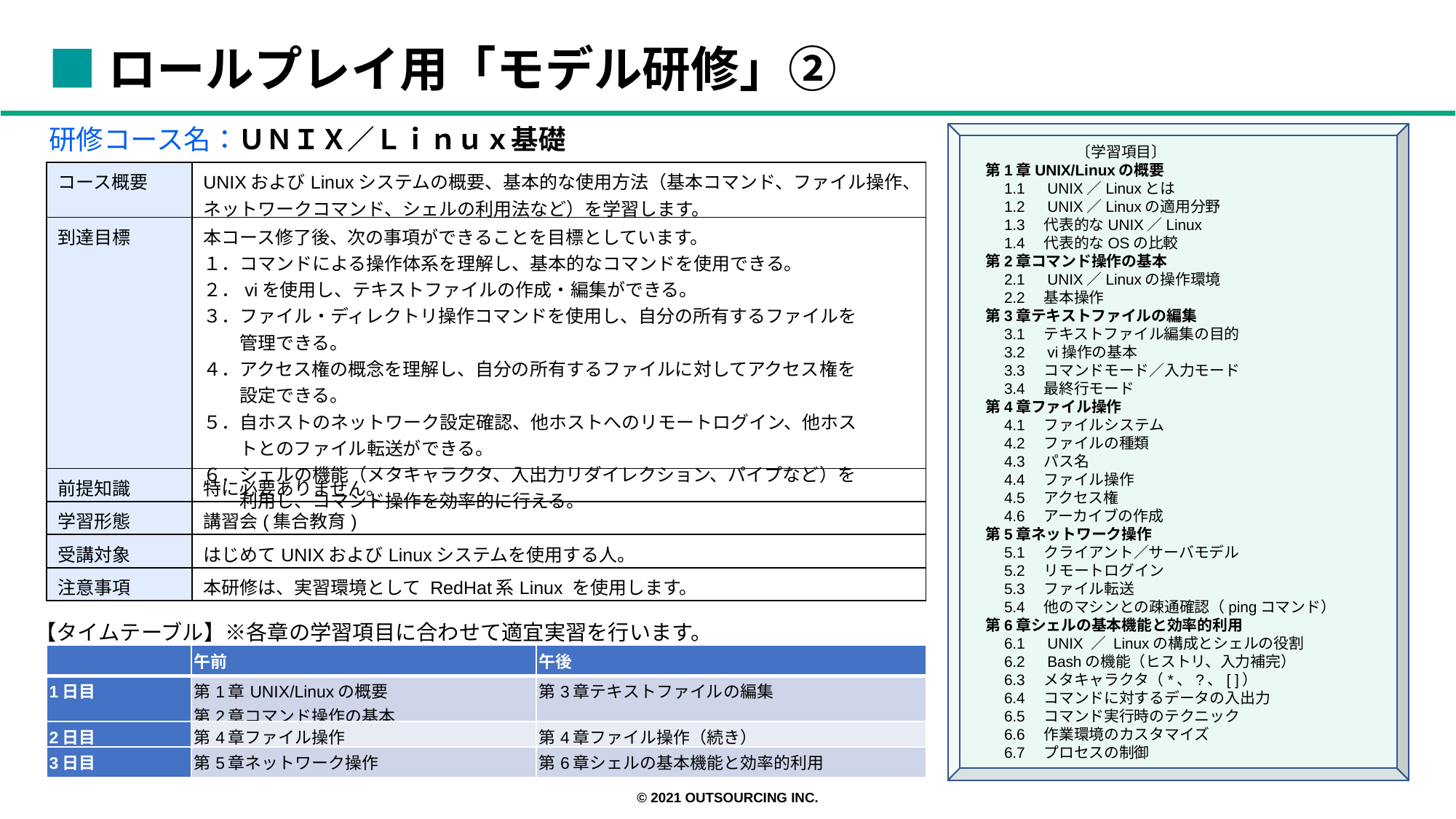

■ロールプレイ用「モデル研修」②
研修コース名：ＵＮＩＸ／Ｌｉｎｕｘ基礎
　　　　　　〔学習項目〕
第1章UNIX/Linuxの概要
　1.1　UNIX／Linuxとは
　1.2　UNIX／Linuxの適用分野
　1.3　代表的なUNIX／Linux
　1.4　代表的なOSの比較
第2章コマンド操作の基本
　2.1　UNIX／Linuxの操作環境
　2.2　基本操作
第3章テキストファイルの編集
　3.1　テキストファイル編集の目的
　3.2　vi操作の基本
　3.3　コマンドモード／入力モード
　3.4　最終行モード
第4章ファイル操作
　4.1　ファイルシステム
　4.2　ファイルの種類
　4.3　パス名
　4.4　ファイル操作
　4.5　アクセス権
　4.6　アーカイブの作成
第5章ネットワーク操作
　5.1　クライアント／サーバモデル
　5.2　リモートログイン
　5.3　ファイル転送
　5.4　他のマシンとの疎通確認（pingコマンド）
第6章シェルの基本機能と効率的利用
　6.1　UNIX ／ Linuxの構成とシェルの役割
　6.2　Bashの機能（ヒストリ、入力補完）
　6.3　メタキャラクタ（*、?、[ ]）
　6.4　コマンドに対するデータの入出力
　6.5　コマンド実行時のテクニック
　6.6　作業環境のカスタマイズ
　6.7　プロセスの制御
| コース概要 | UNIXおよびLinuxシステムの概要、基本的な使用方法（基本コマンド、ファイル操作、ネットワークコマンド、シェルの利用法など）を学習します。 |
| --- | --- |
| 到達目標 | 本コース修了後、次の事項ができることを目標としています。 １．コマンドによる操作体系を理解し、基本的なコマンドを使用できる。 ２．viを使用し、テキストファイルの作成・編集ができる。 ３．ファイル・ディレクトリ操作コマンドを使用し、自分の所有するファイルを 　　管理できる。 ４．アクセス権の概念を理解し、自分の所有するファイルに対してアクセス権を 　　設定できる。 ５．自ホストのネットワーク設定確認、他ホストへのリモートログイン、他ホス 　　トとのファイル転送ができる。 ６．シェルの機能（メタキャラクタ、入出力リダイレクション、パイプなど）を 　　利用し、コマンド操作を効率的に行える。 |
| 前提知識 | 特に必要ありません。 |
| 学習形態 | 講習会(集合教育) |
| 受講対象 | はじめてUNIXおよびLinuxシステムを使用する人。 |
| 注意事項 | 本研修は、実習環境として RedHat系Linux を使用します。 |
【タイムテーブル】※各章の学習項目に合わせて適宜実習を行います。
|  | 午前 | 午後 |
| --- | --- | --- |
| 1日目 | 第1章UNIX/Linuxの概要 第2章コマンド操作の基本 | 第3章テキストファイルの編集 |
| 2日目 | 第4章ファイル操作 | 第4章ファイル操作（続き） |
| 3日目 | 第5章ネットワーク操作 | 第6章シェルの基本機能と効率的利用 |
© 2021 OUTSOURCING Inc.